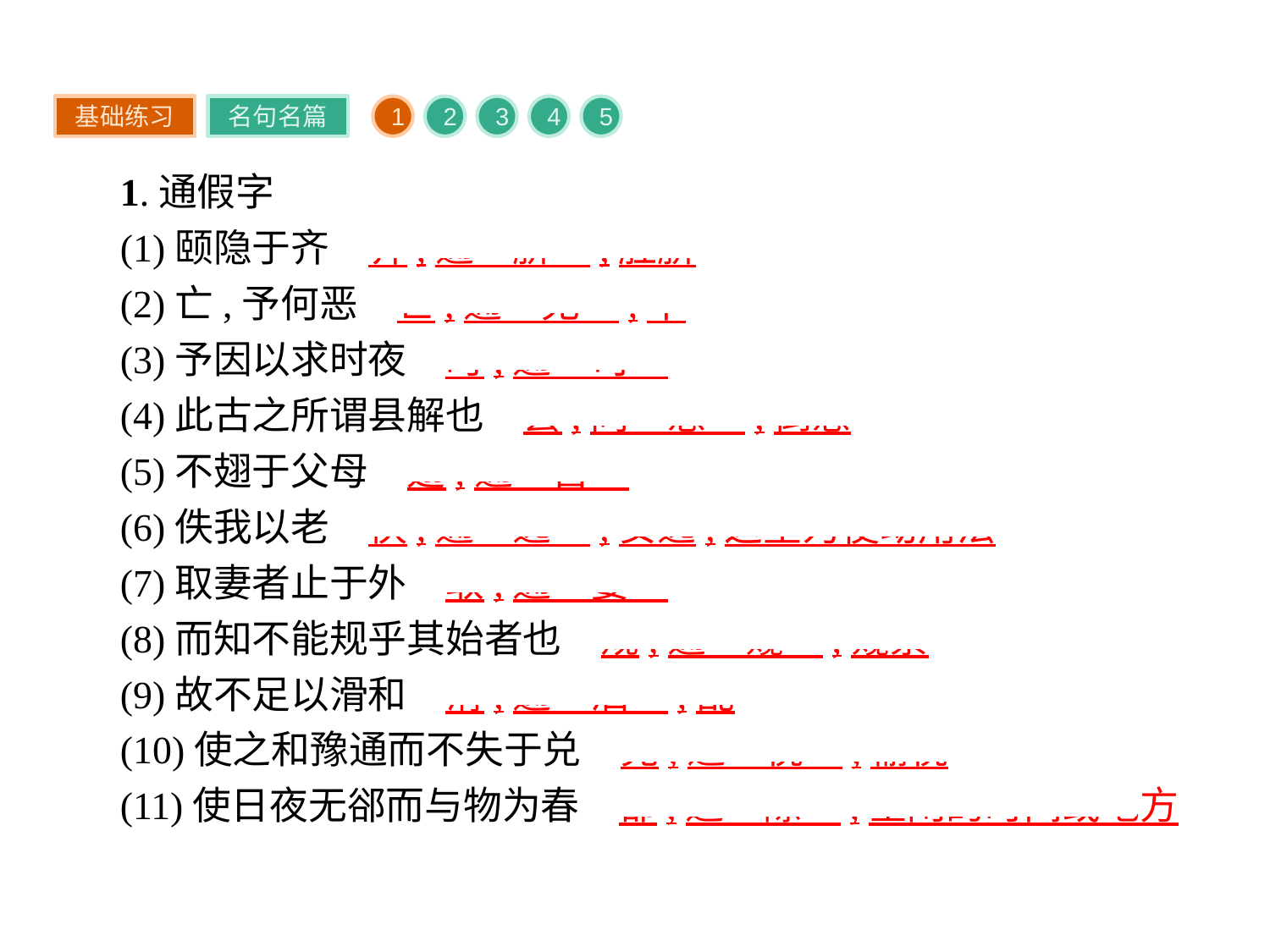

基础练习
名句名篇
1
2
3
4
5
1.通假字
(1)颐隐于齐　齐,通“脐”,肚脐
(2)亡,予何恶　亡,通“无”,不
(3)予因以求时夜　时,通“司”
(4)此古之所谓县解也　县,同“悬”,倒悬
(5)不翅于父母　翅,通“啻”
(6)佚我以老　佚,通“逸”,安逸,这里为使动用法
(7)取妻者止于外　取,通“娶”
(8)而知不能规乎其始者也　规,通“窥”,窥察
(9)故不足以滑和　滑,通“汩”,乱
(10)使之和豫通而不失于兑　兑,通“悦”,愉悦
(11)使日夜无郤而与物为春　郤,通“隙”,空闲的时间或地方